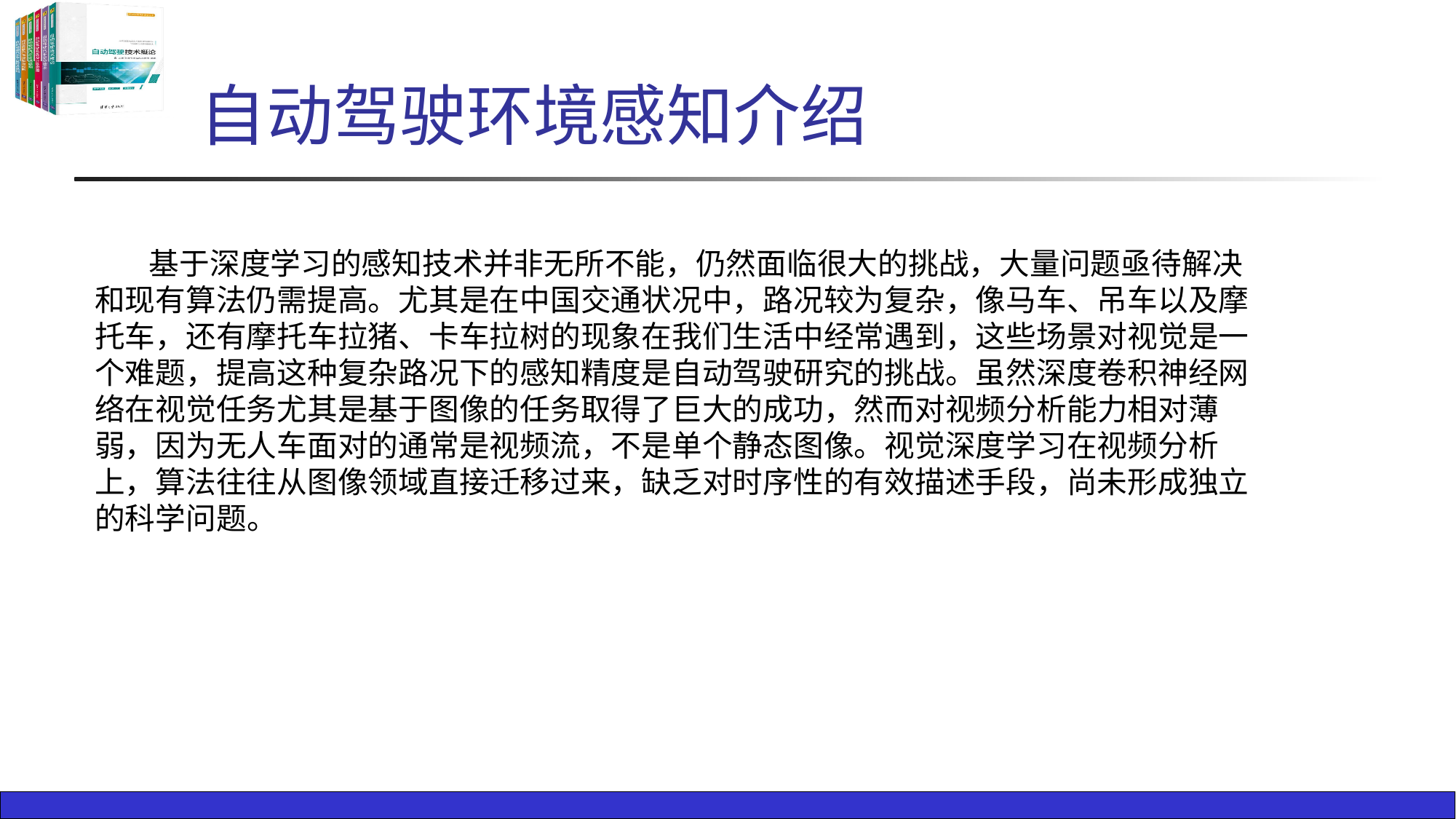

# 自动驾驶环境感知介绍
       基于深度学习的感知技术并非无所不能，仍然面临很大的挑战，大量问题亟待解决和现有算法仍需提高。尤其是在中国交通状况中，路况较为复杂，像马车、吊车以及摩托车，还有摩托车拉猪、卡车拉树的现象在我们生活中经常遇到，这些场景对视觉是一个难题，提高这种复杂路况下的感知精度是自动驾驶研究的挑战。虽然深度卷积神经网络在视觉任务尤其是基于图像的任务取得了巨大的成功，然而对视频分析能力相对薄弱，因为无人车面对的通常是视频流，不是单个静态图像。视觉深度学习在视频分析上，算法往往从图像领域直接迁移过来，缺乏对时序性的有效描述手段，尚未形成独立的科学问题。